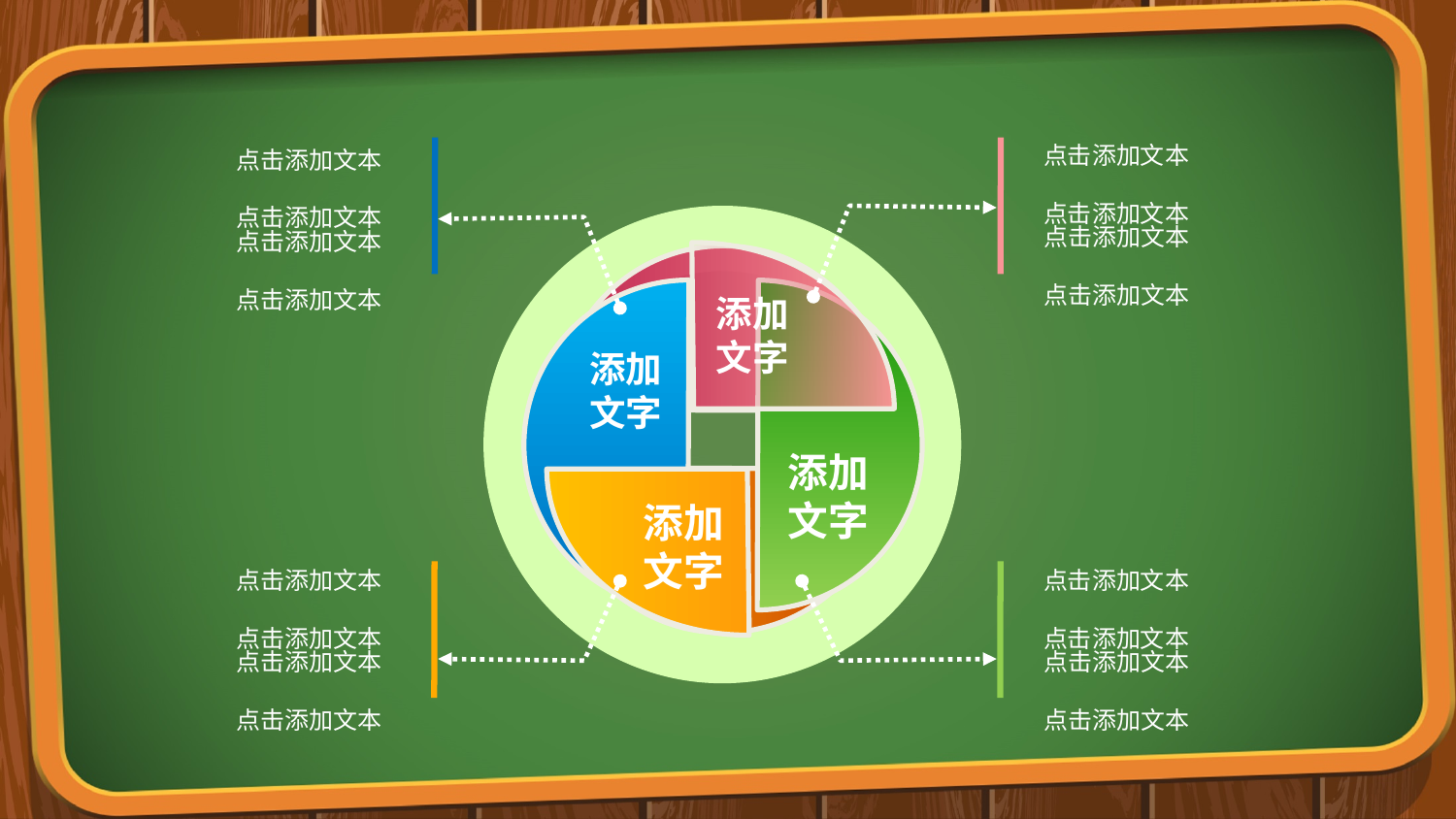

点击添加文本
点击添加文本
点击添加文本
点击添加文本
点击添加文本
点击添加文本
点击添加文本
点击添加文本

添加文字
添加文字
添加文字
添加文字

点击添加文本
点击添加文本
点击添加文本
点击添加文本
点击添加文本
点击添加文本
点击添加文本
点击添加文本